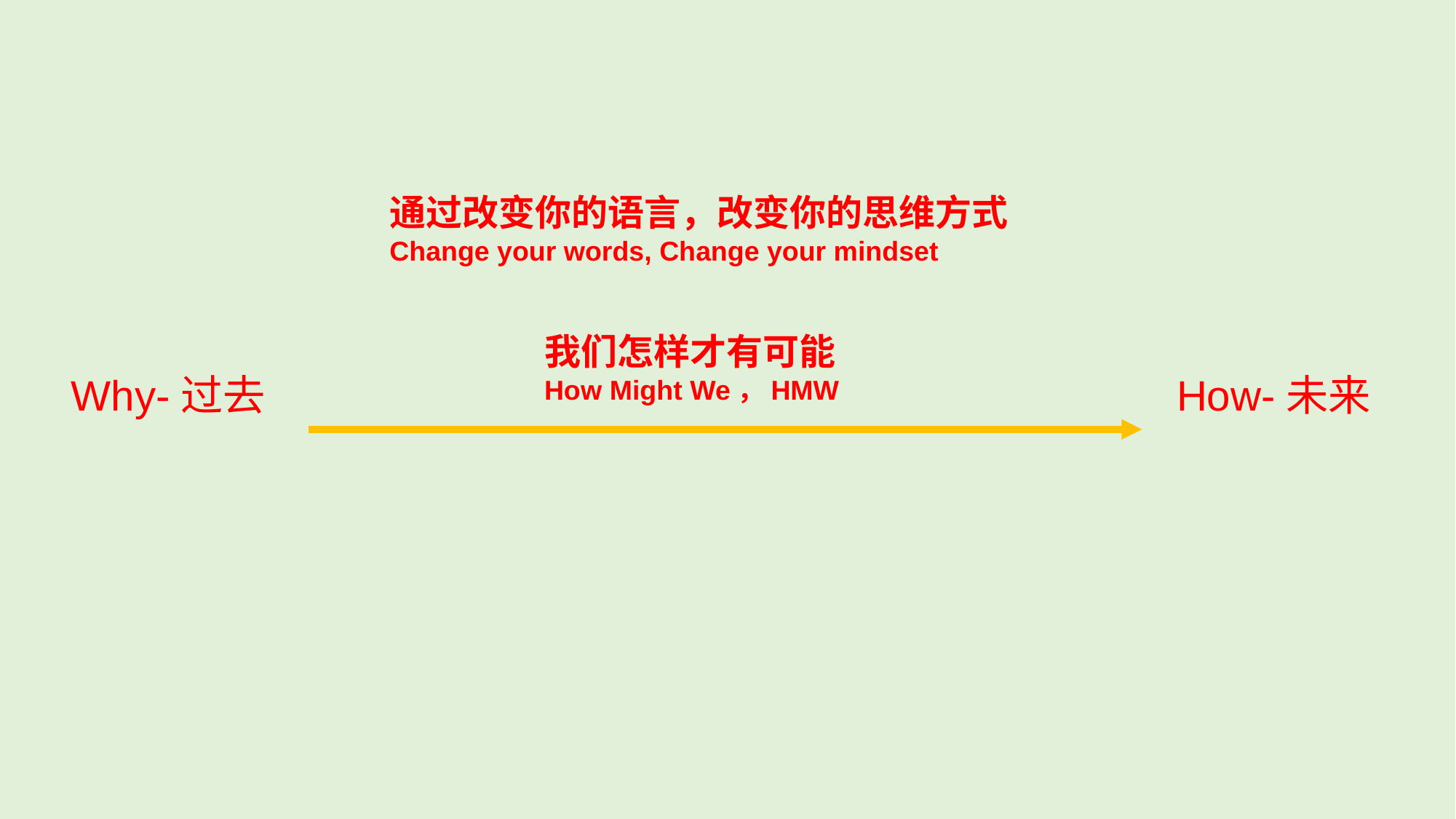

通过改变你的语言，改变你的思维方式
Change your words, Change your mindset
我们怎样才有可能
How Might We，HMW
Why-过去
How-未来